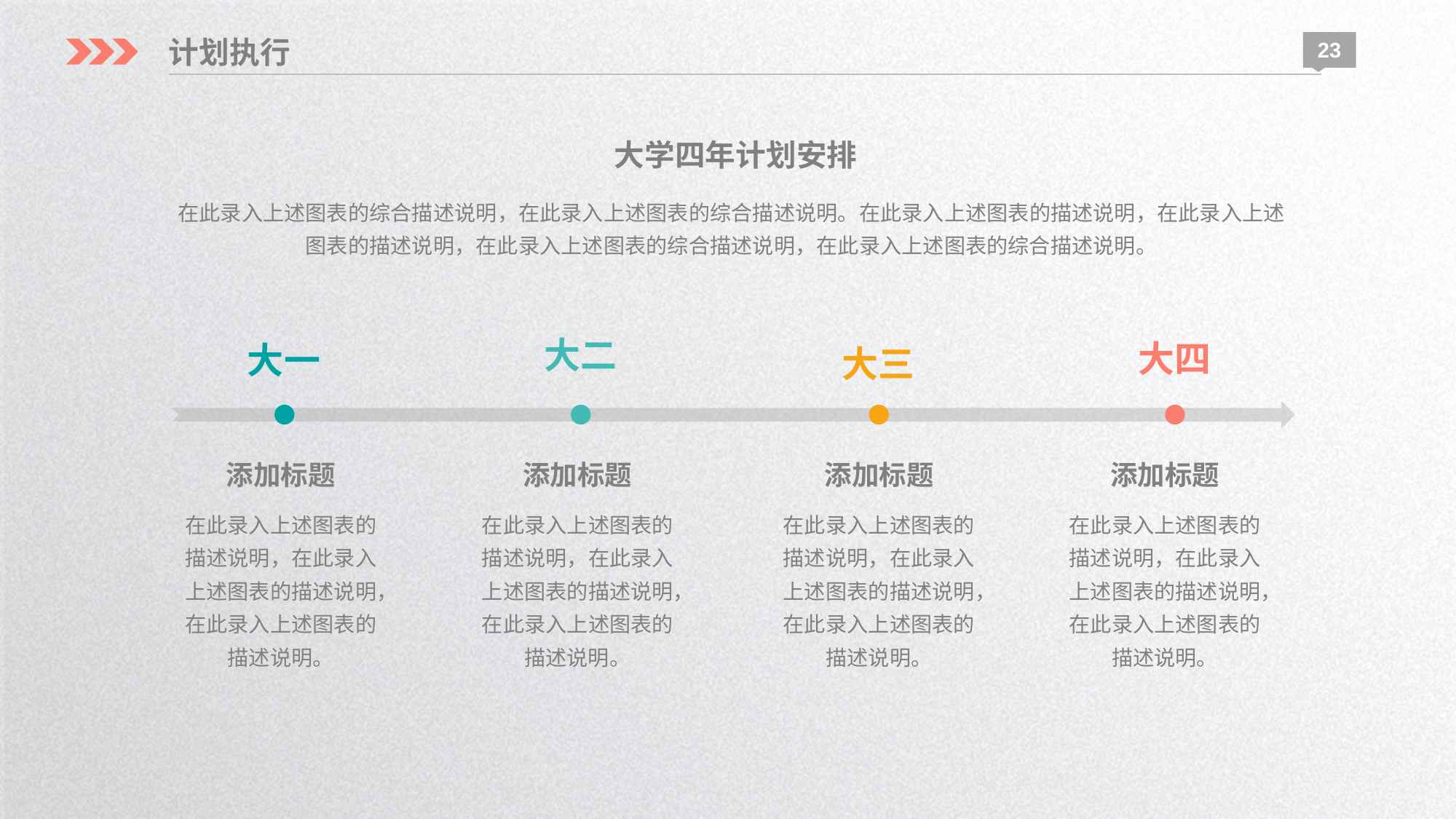

计划执行

23

大学四年计划安排
在此录入上述图表的综合描述说明，在此录入上述图表的综合描述说明。在此录入上述图表的描述说明，在此录入上述图表的描述说明，在此录入上述图表的综合描述说明，在此录入上述图表的综合描述说明。
大一
大二
大三
大四

添加标题
添加标题
添加标题
添加标题
在此录入上述图表的描述说明，在此录入上述图表的描述说明，在此录入上述图表的描述说明。
在此录入上述图表的描述说明，在此录入上述图表的描述说明，在此录入上述图表的描述说明。
在此录入上述图表的描述说明，在此录入上述图表的描述说明，在此录入上述图表的描述说明。
在此录入上述图表的描述说明，在此录入上述图表的描述说明，在此录入上述图表的描述说明。